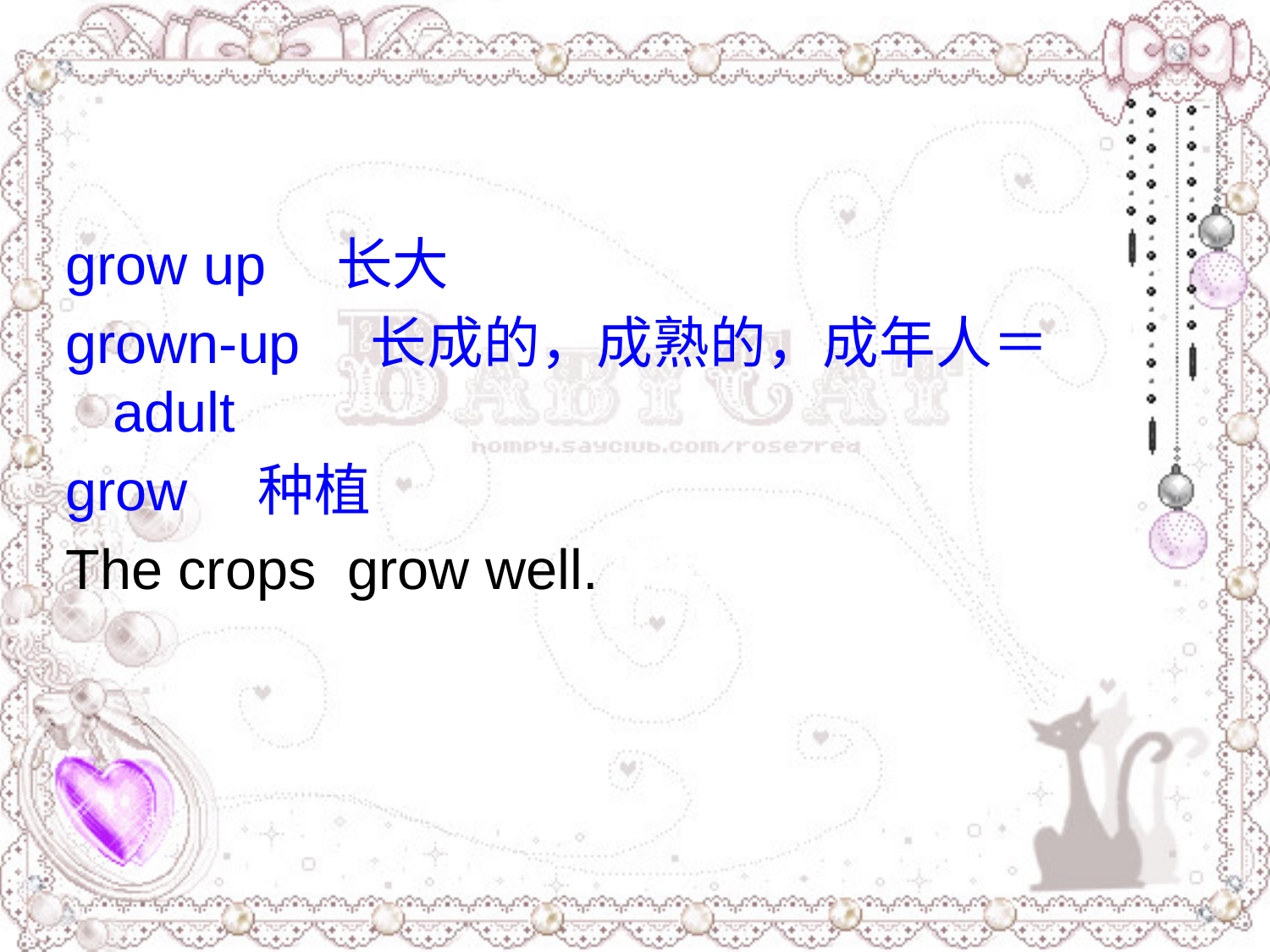

#
grow up　长大
grown-up　长成的，成熟的，成年人＝adult
grow　种植
The crops  grow well.学科网